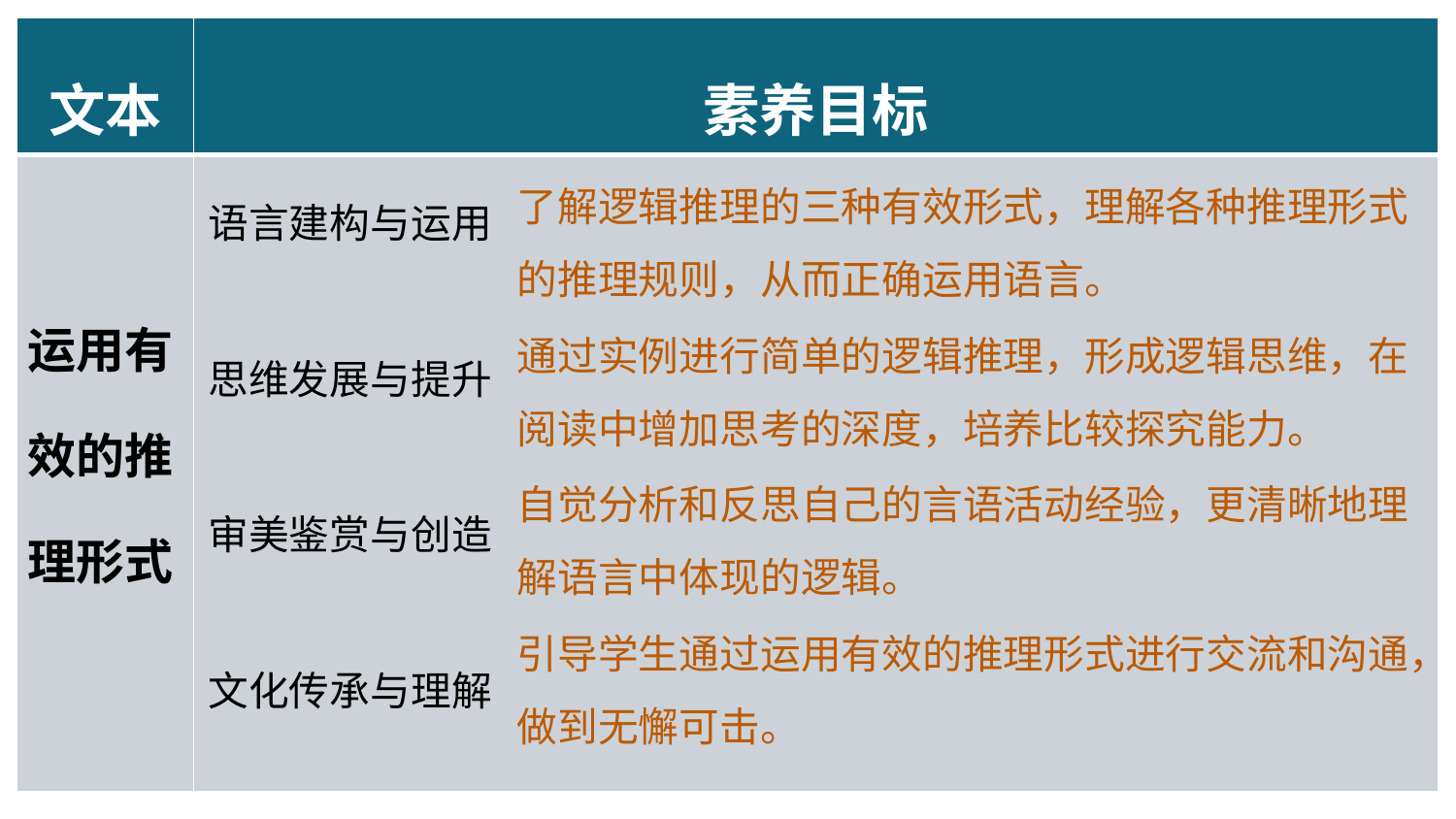

| 文本 | 素养目标 |
| --- | --- |
| 运用有效的推理形式 | 语言建构与运用 思维发展与提升 审美鉴赏与创造 文化传承与理解 |
了解逻辑推理的三种有效形式，理解各种推理形式的推理规则，从而正确运用语言。
通过实例进行简单的逻辑推理，形成逻辑思维，在阅读中增加思考的深度，培养比较探究能力。
自觉分析和反思自己的言语活动经验，更清晰地理解语言中体现的逻辑。
引导学生通过运用有效的推理形式进行交流和沟通，做到无懈可击。